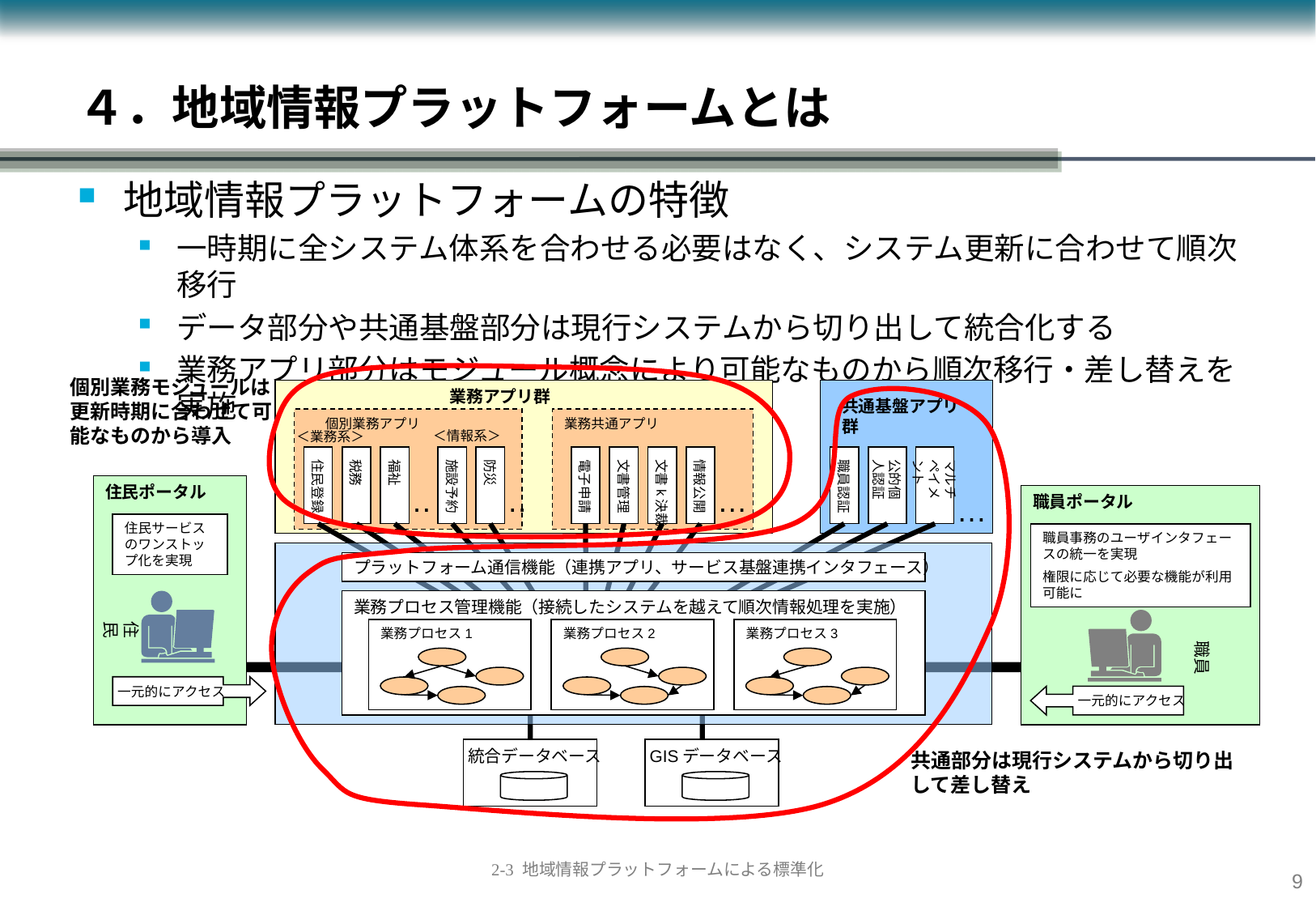

４．地域情報プラットフォームとは
地域情報プラットフォームの特徴
一時期に全システム体系を合わせる必要はなく、システム更新に合わせて順次移行
データ部分や共通基盤部分は現行システムから切り出して統合化する
業務アプリ部分はモジュール概念により可能なものから順次移行・差し替えを実施

個別業務モジュールは更新時期に合わせて可能なものから導入

業務アプリ群

共通基盤アプリ群

個別業務アプリ

業務共通アプリ
＜情報系＞
施設予約
防災
…
＜業務系＞
住民登録
税務
福祉
…
電子申請
文書管理
文書k決裁
情報公開
…
職員認証
公的個人認証
マルチペイメント
住民ポータル
職員ポータル
…
住民サービスのワンストップ化を実現
職員事務のユーザインタフェースの統一を実現
権限に応じて必要な機能が利用可能に

プラットフォーム通信機能（連携アプリ、サービス基盤連携インタフェース）

業務プロセス管理機能（接続したシステムを越えて順次情報処理を実施）

住民

業務プロセス1

業務プロセス2

業務プロセス3

職員

一元的にアクセス

一元的にアクセス

統合データベース
GISデータベース
共通部分は現行システムから切り出して差し替え

9
2-3 地域情報プラットフォームによる標準化